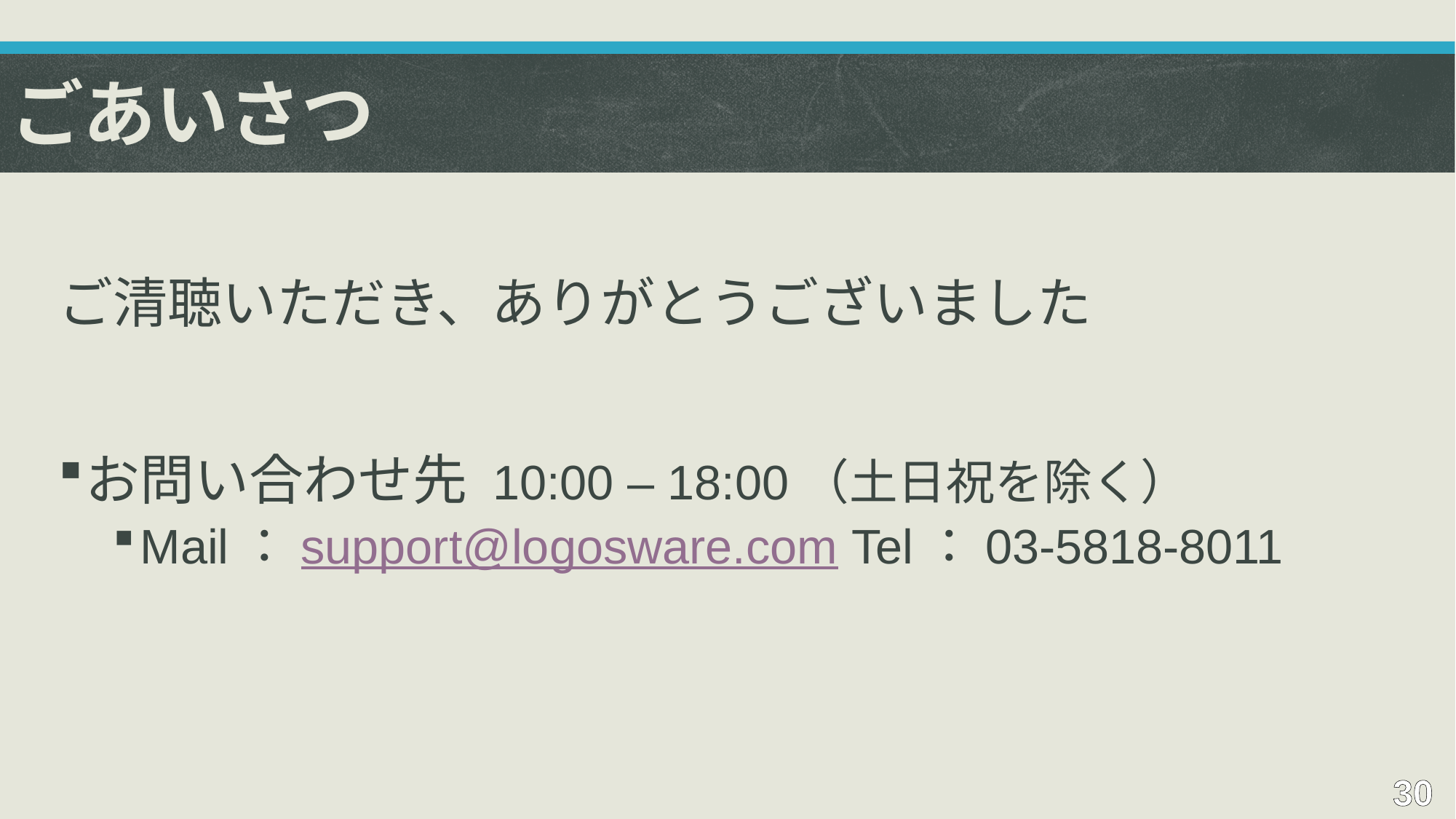

# ごあいさつ

ご清聴いただき、ありがとうございました

お問い合わせ先 10:00 – 18:00（土日祝を除く）
Mail：support@logosware.com Tel：03-5818-8011

30